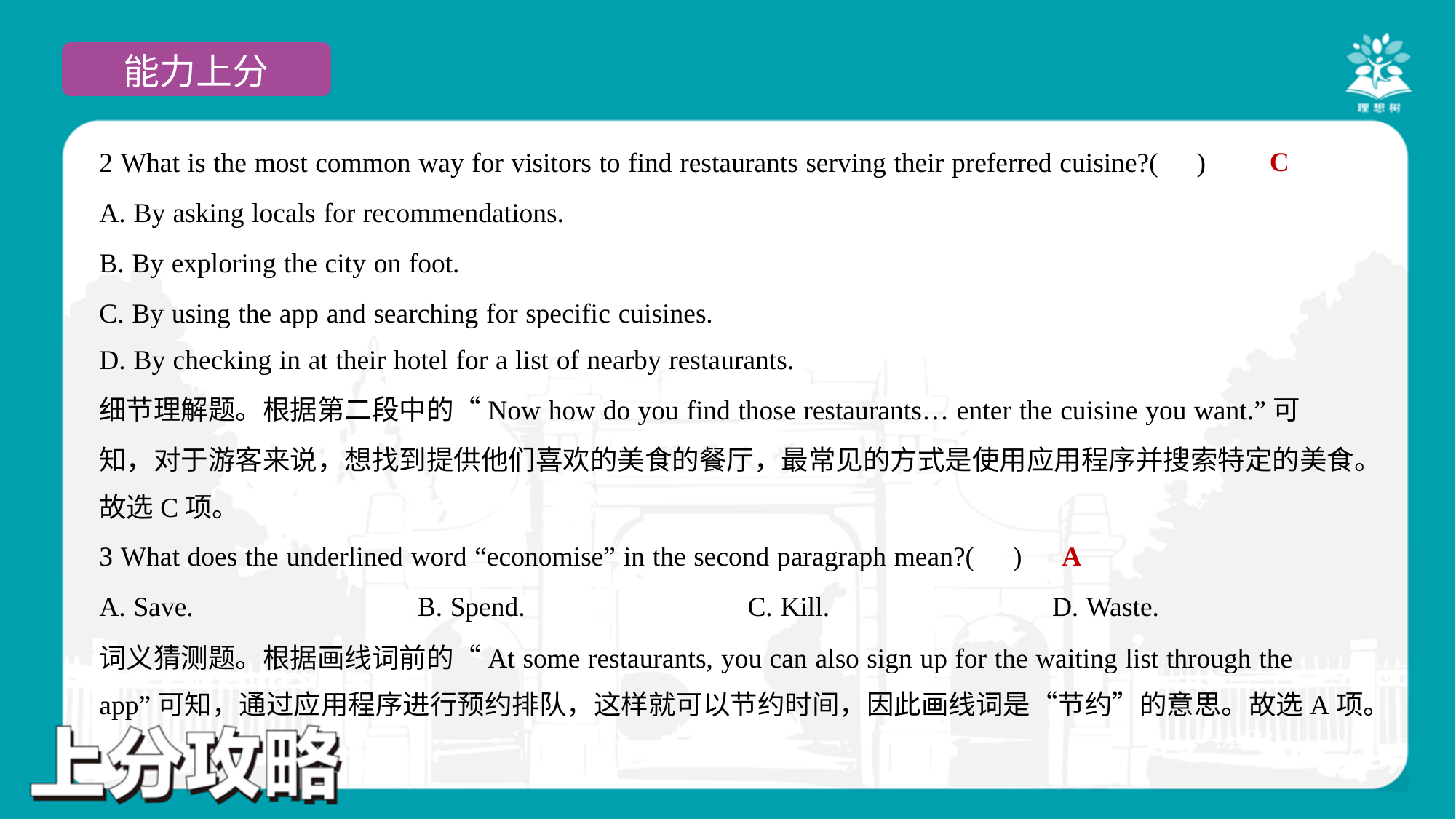

C
2 What is the most common way for visitors to find restaurants serving their preferred cuisine?(     )
A. By asking locals for recommendations.
B. By exploring the city on foot.
C. By using the app and searching for specific cuisines.
D. By checking in at their hotel for a list of nearby restaurants.
细节理解题。根据第二段中的“Now how do you find those restaurants… enter the cuisine you want.”可
知，对于游客来说，想找到提供他们喜欢的美食的餐厅，最常见的方式是使用应用程序并搜索特定的美食。
故选C项。
A
3 What does the underlined word “economise” in the second paragraph mean?(     )
A. Save.	B. Spend.	C. Kill.	D. Waste.
词义猜测题。根据画线词前的“At some restaurants, you can also sign up for the waiting list through the
app”可知，通过应用程序进行预约排队，这样就可以节约时间，因此画线词是“节约”的意思。故选A项。